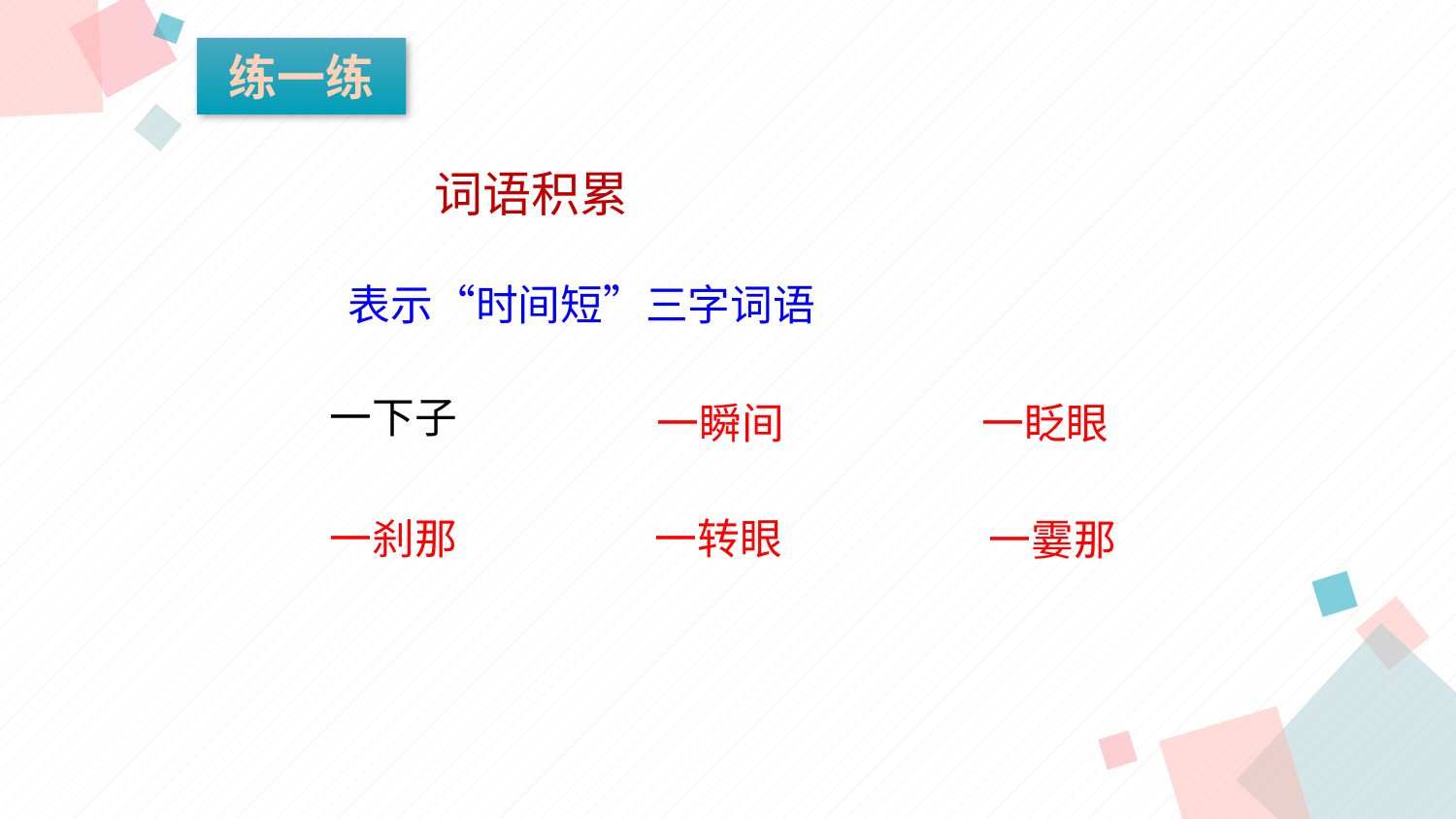

练一练
词语积累
表示“时间短”三字词语
一下子
一瞬间
一眨眼
一刹那
一转眼
一霎那